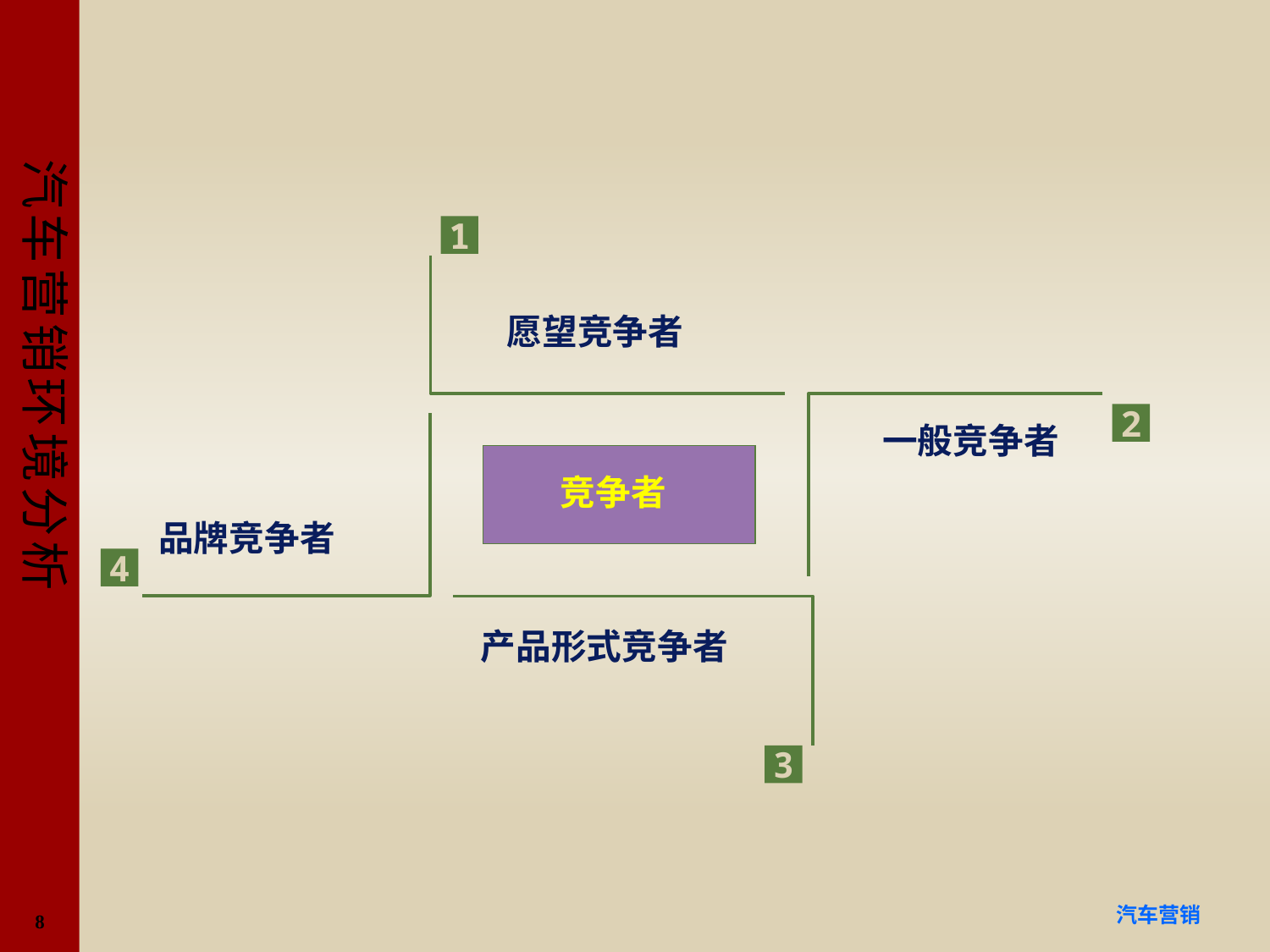

#

1

愿望竞争者

2
一般竞争者

竞争者

品牌竞争者
4

产品形式竞争者

3
8